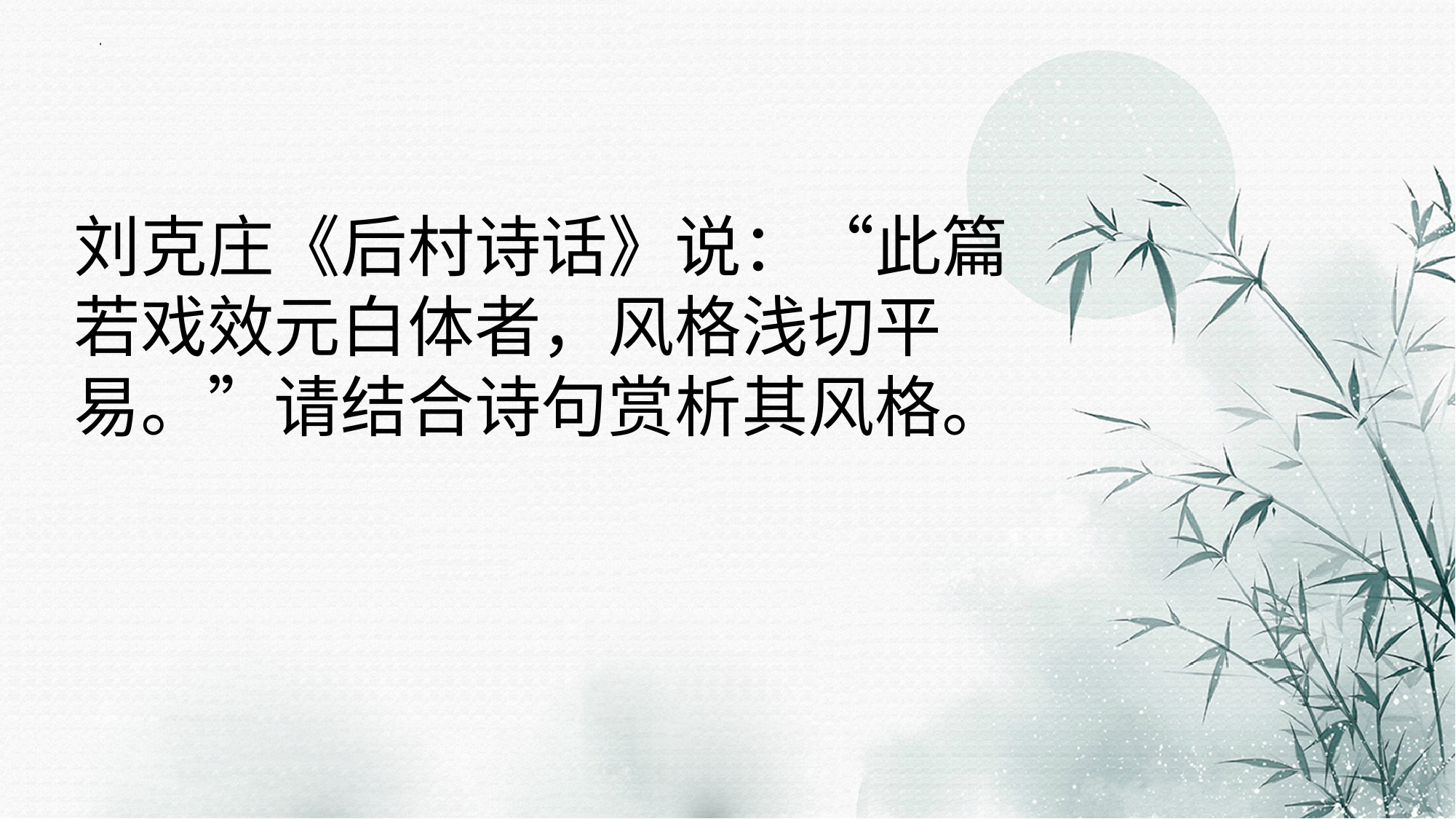

#

刘克庄《后村诗话》说：“此篇若戏效元白体者，风格浅切平易。”请结合诗句赏析其风格。